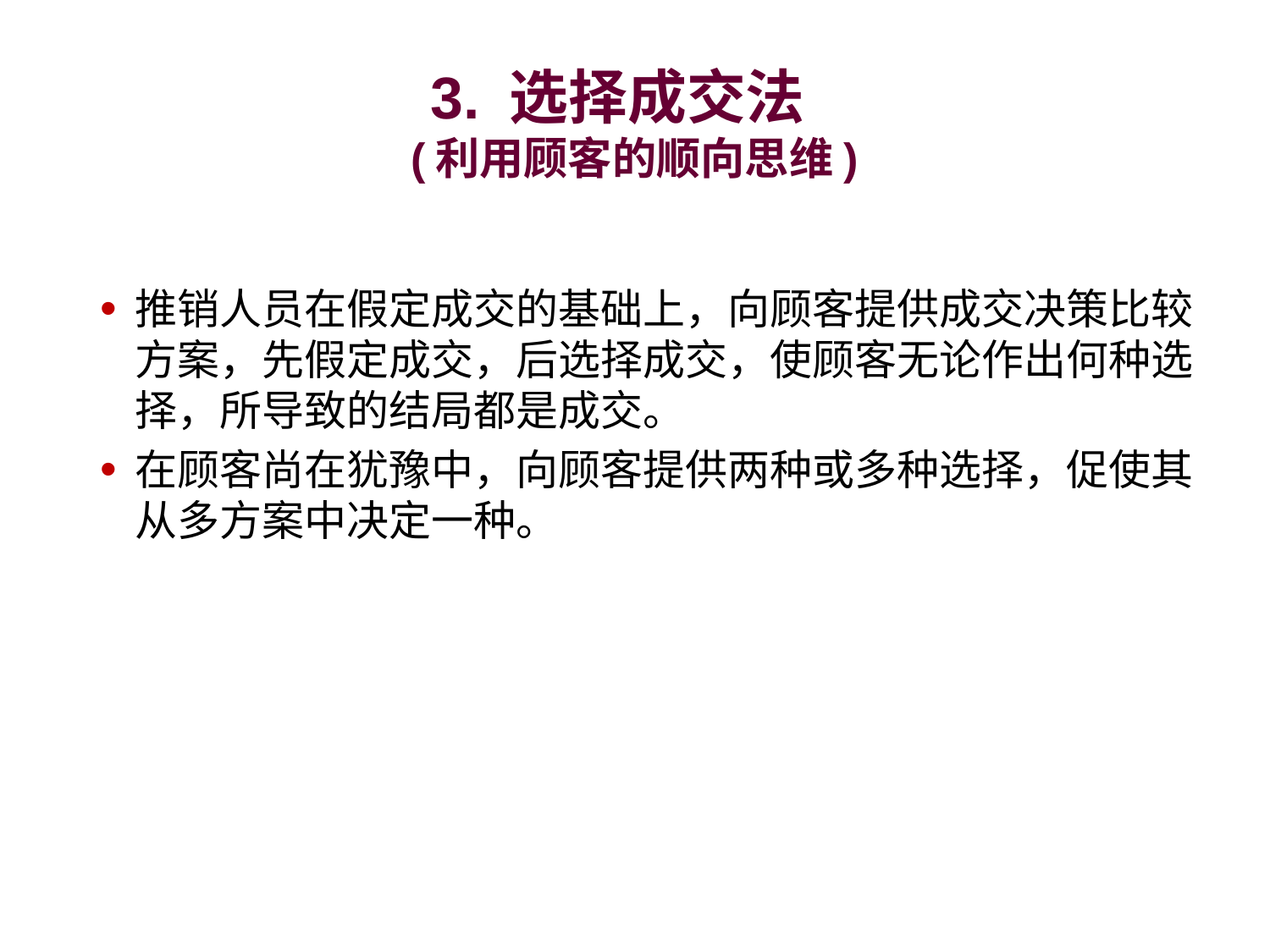

# 3. 选择成交法 (利用顾客的顺向思维)
推销人员在假定成交的基础上，向顾客提供成交决策比较方案，先假定成交，后选择成交，使顾客无论作出何种选择，所导致的结局都是成交。
在顾客尚在犹豫中，向顾客提供两种或多种选择，促使其从多方案中决定一种。